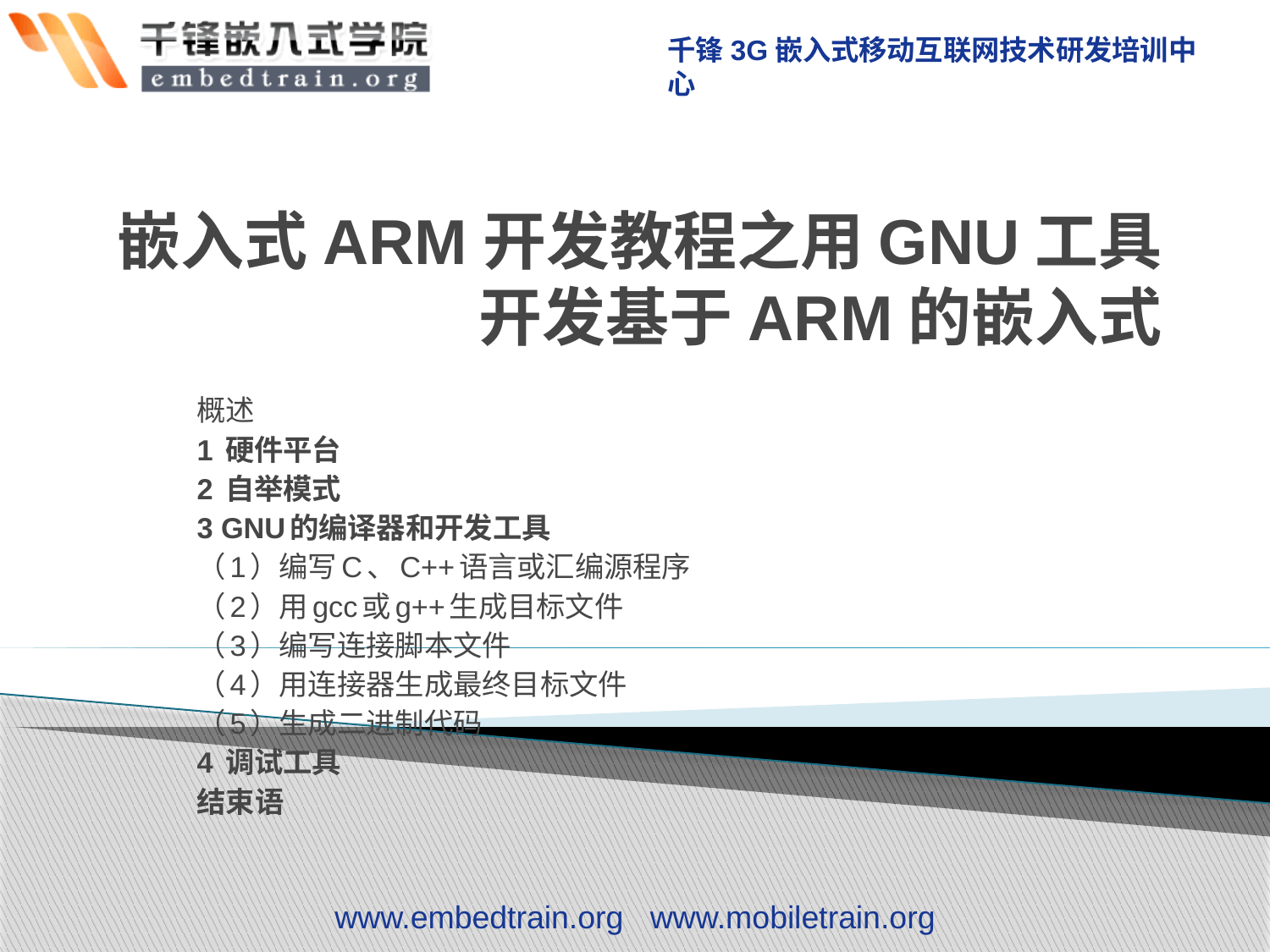

# 嵌入式ARM开发教程之用GNU工具开发基于ARM的嵌入式
概述
1 硬件平台
2 自举模式
3 GNU的编译器和开发工具
（1）编写C、C++语言或汇编源程序
（2）用gcc或g++生成目标文件
（3）编写连接脚本文件
（4）用连接器生成最终目标文件
（5）生成二进制代码
4 调试工具
结束语